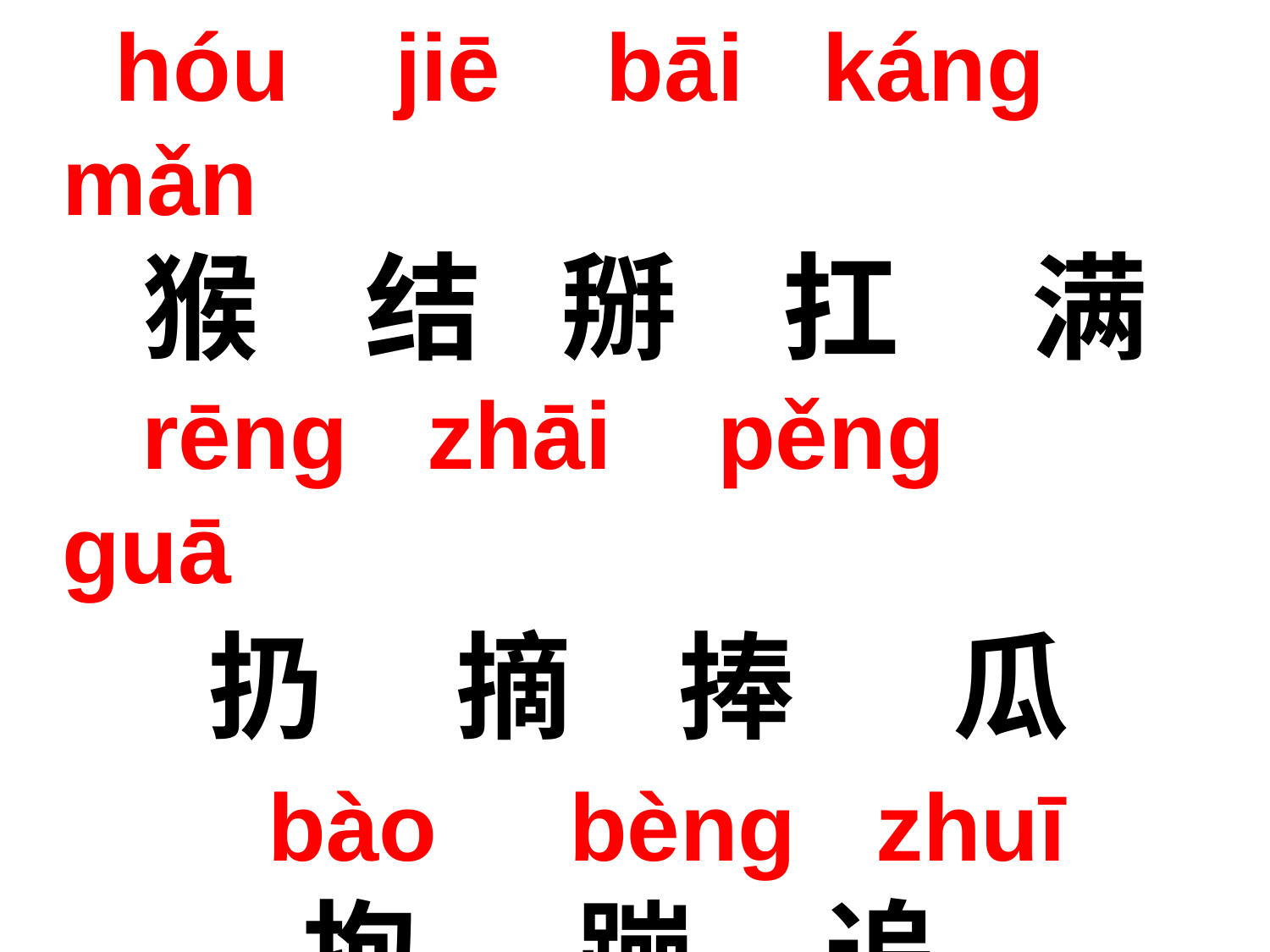

hóu    jiē    bāi   káng   mǎn
  猴    结   掰    扛     满
   rēng   zhāi    pěng    guā
    扔     摘    捧      瓜
       bào     bèng   zhuī
        抱      蹦     追